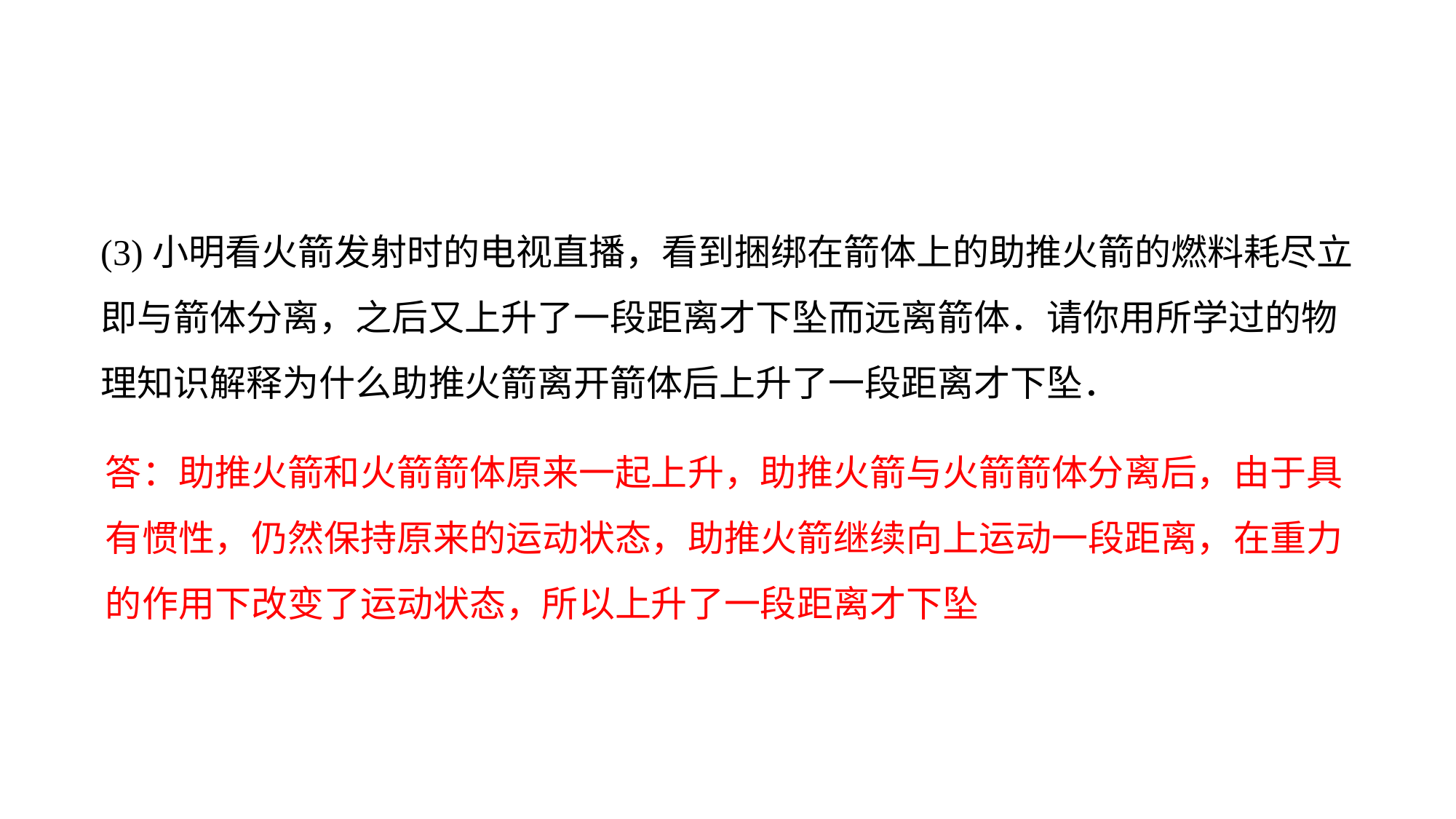

(3)小明看火箭发射时的电视直播，看到捆绑在箭体上的助推火箭的燃料耗尽立即与箭体分离，之后又上升了一段距离才下坠而远离箭体．请你用所学过的物理知识解释为什么助推火箭离开箭体后上升了一段距离才下坠．
答：助推火箭和火箭箭体原来一起上升，助推火箭与火箭箭体分离后，由于具有惯性，仍然保持原来的运动状态，助推火箭继续向上运动一段距离，在重力的作用下改变了运动状态，所以上升了一段距离才下坠